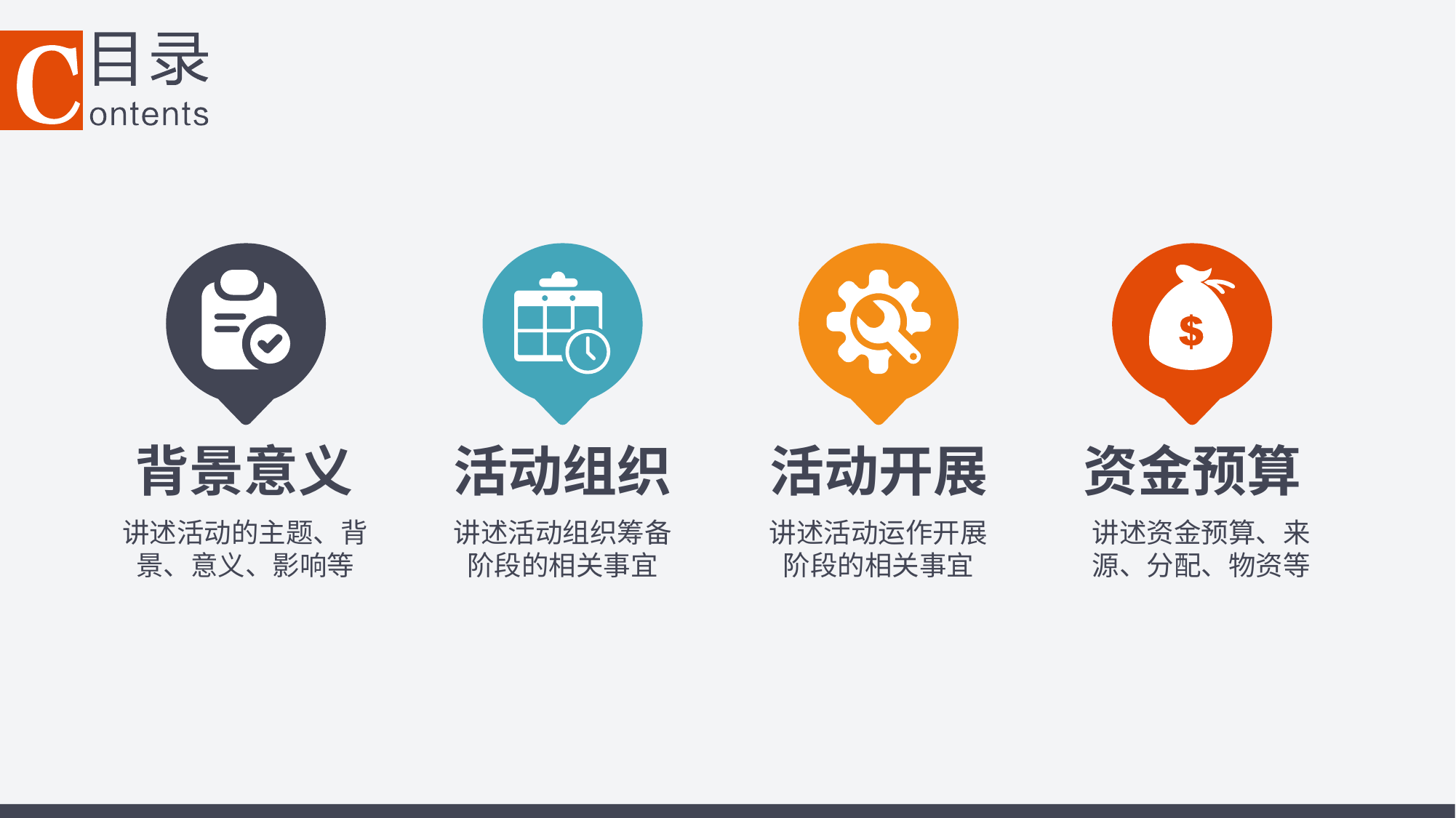

背景意义
活动组织
活动开展
资金预算
讲述活动的主题、背景、意义、影响等
讲述活动组织筹备阶段的相关事宜
讲述活动运作开展阶段的相关事宜
讲述资金预算、来源、分配、物资等